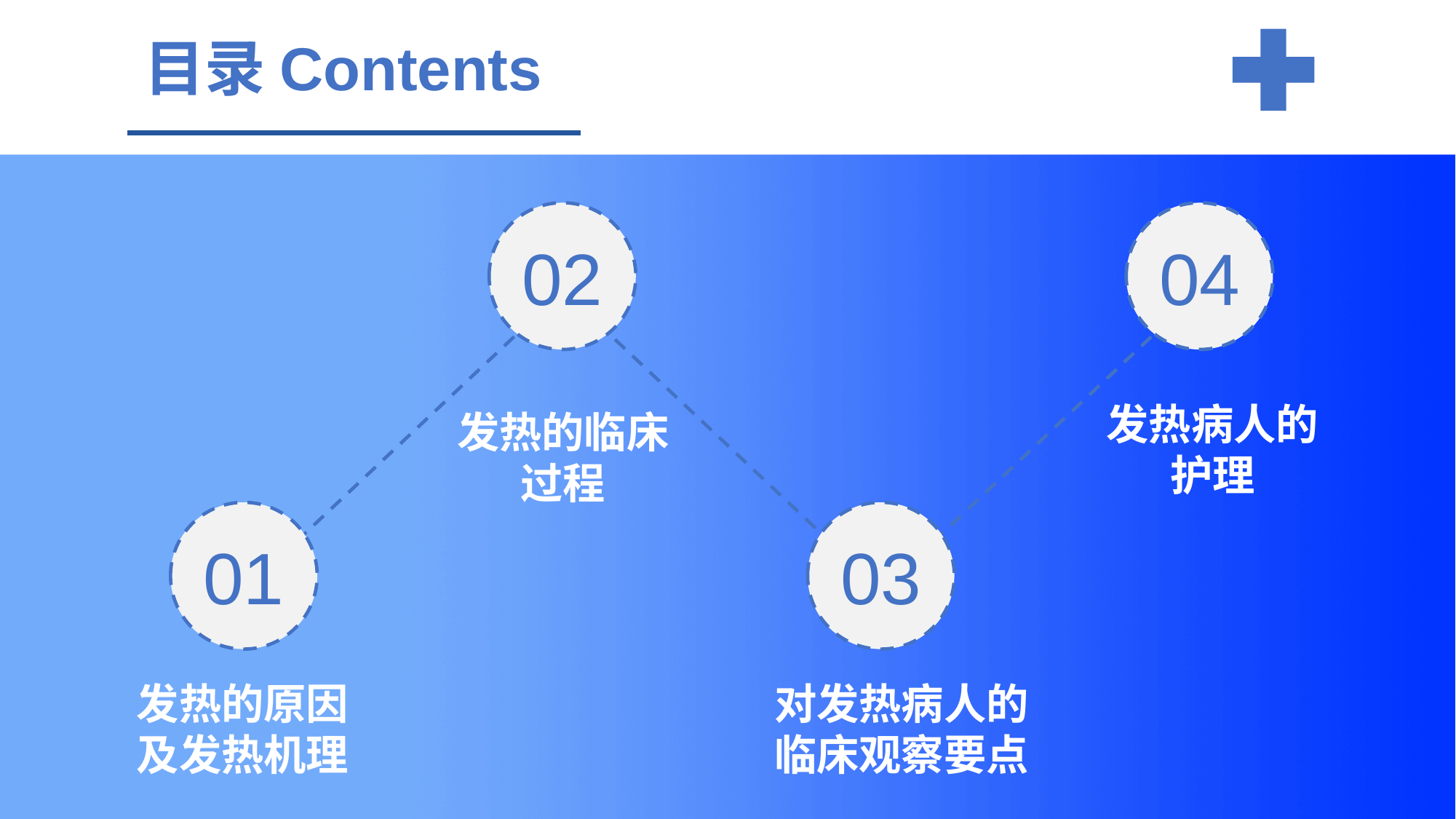

目录Contents

02
04
发热病人的
护理
发热的临床
过程
01
03
发热的原因
及发热机理
对发热病人的
临床观察要点